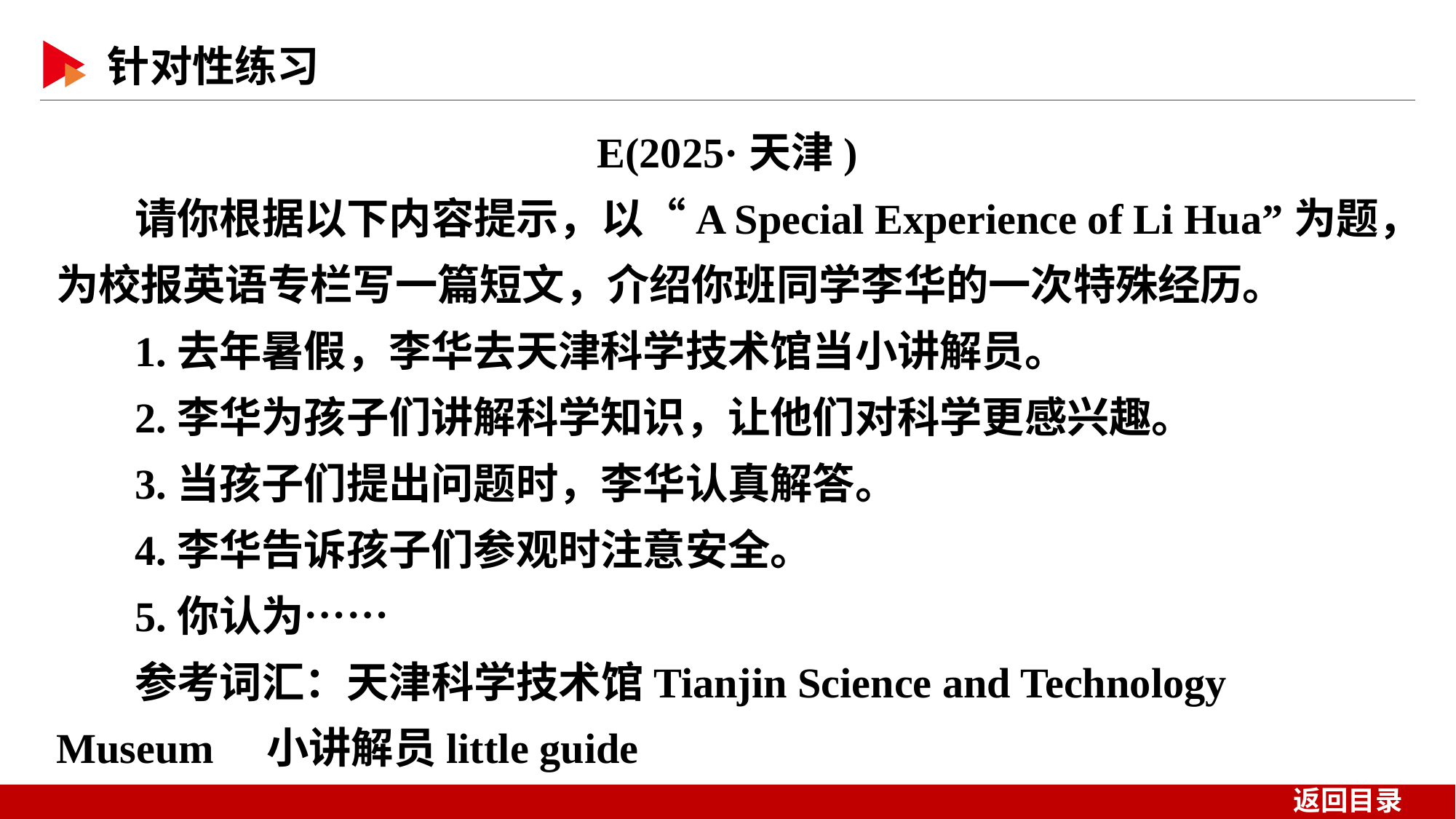

E(2025·天津)
请你根据以下内容提示，以“A Special Experience of Li Hua”为题，为校报英语专栏写一篇短文，介绍你班同学李华的一次特殊经历。
1.去年暑假，李华去天津科学技术馆当小讲解员。
2.李华为孩子们讲解科学知识，让他们对科学更感兴趣。
3.当孩子们提出问题时，李华认真解答。
4.李华告诉孩子们参观时注意安全。
5.你认为……
参考词汇：天津科学技术馆Tianjin Science and Technology Museum　小讲解员little guide